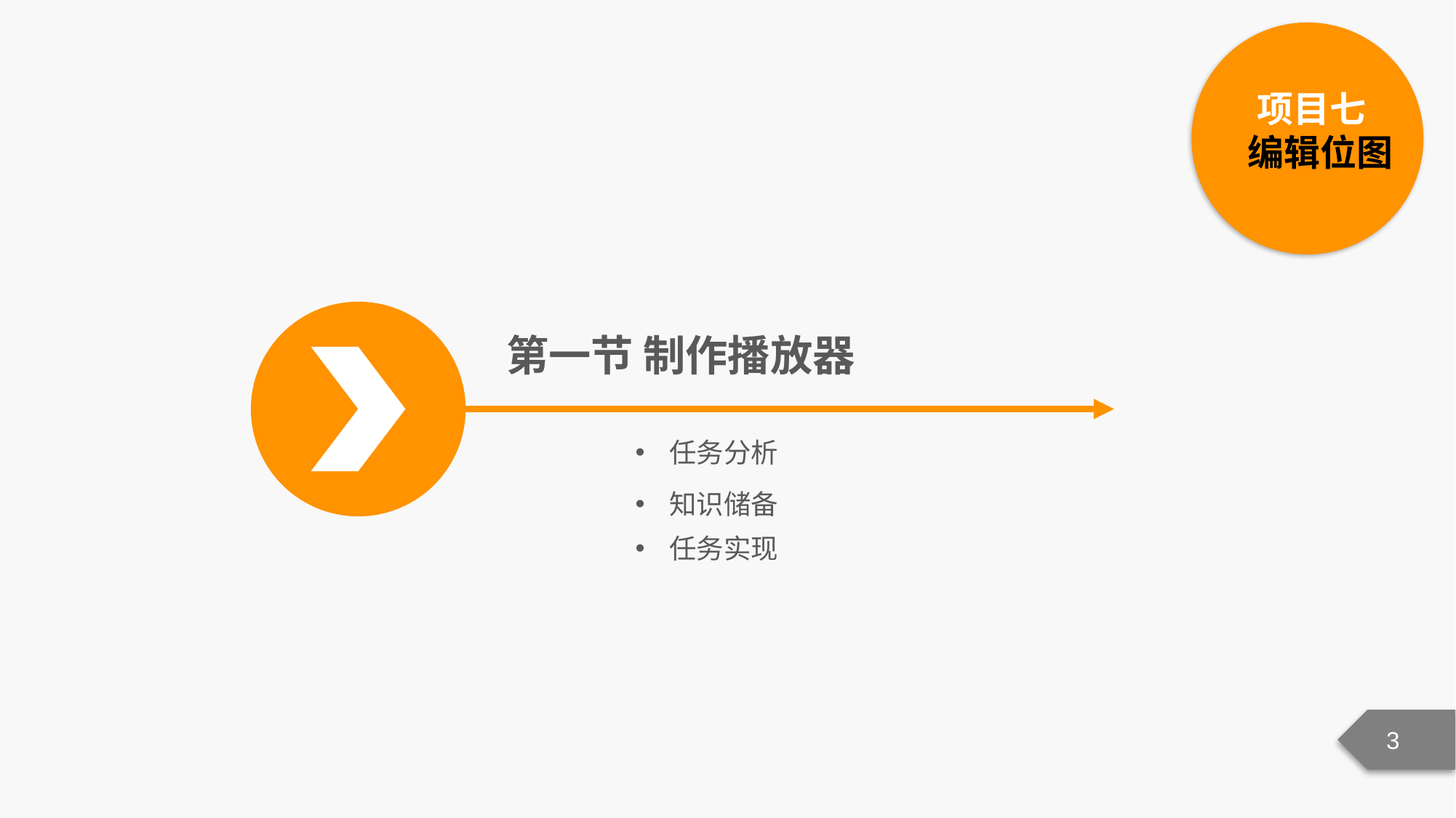

项目七
 编辑位图

第一节 制作播放器

任务分析
知识储备
任务实现